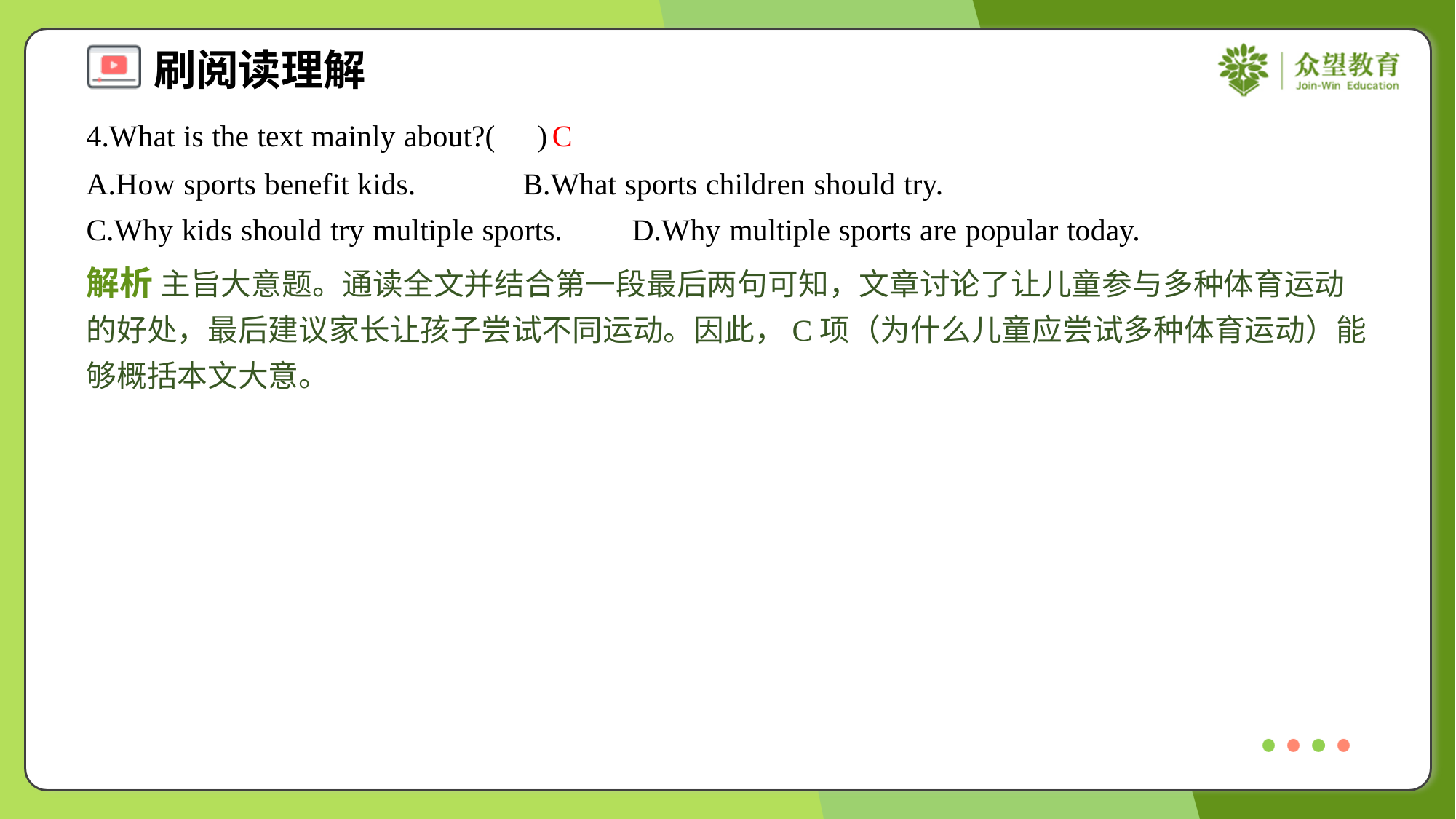

4.What is the text mainly about?(     )
C
A.How sports benefit kids.	B.What sports children should try.
C.Why kids should try multiple sports.	D.Why multiple sports are popular today.
解析 主旨大意题。通读全文并结合第一段最后两句可知，文章讨论了让儿童参与多种体育运动的好处，最后建议家长让孩子尝试不同运动。因此，C项（为什么儿童应尝试多种体育运动）能够概括本文大意。